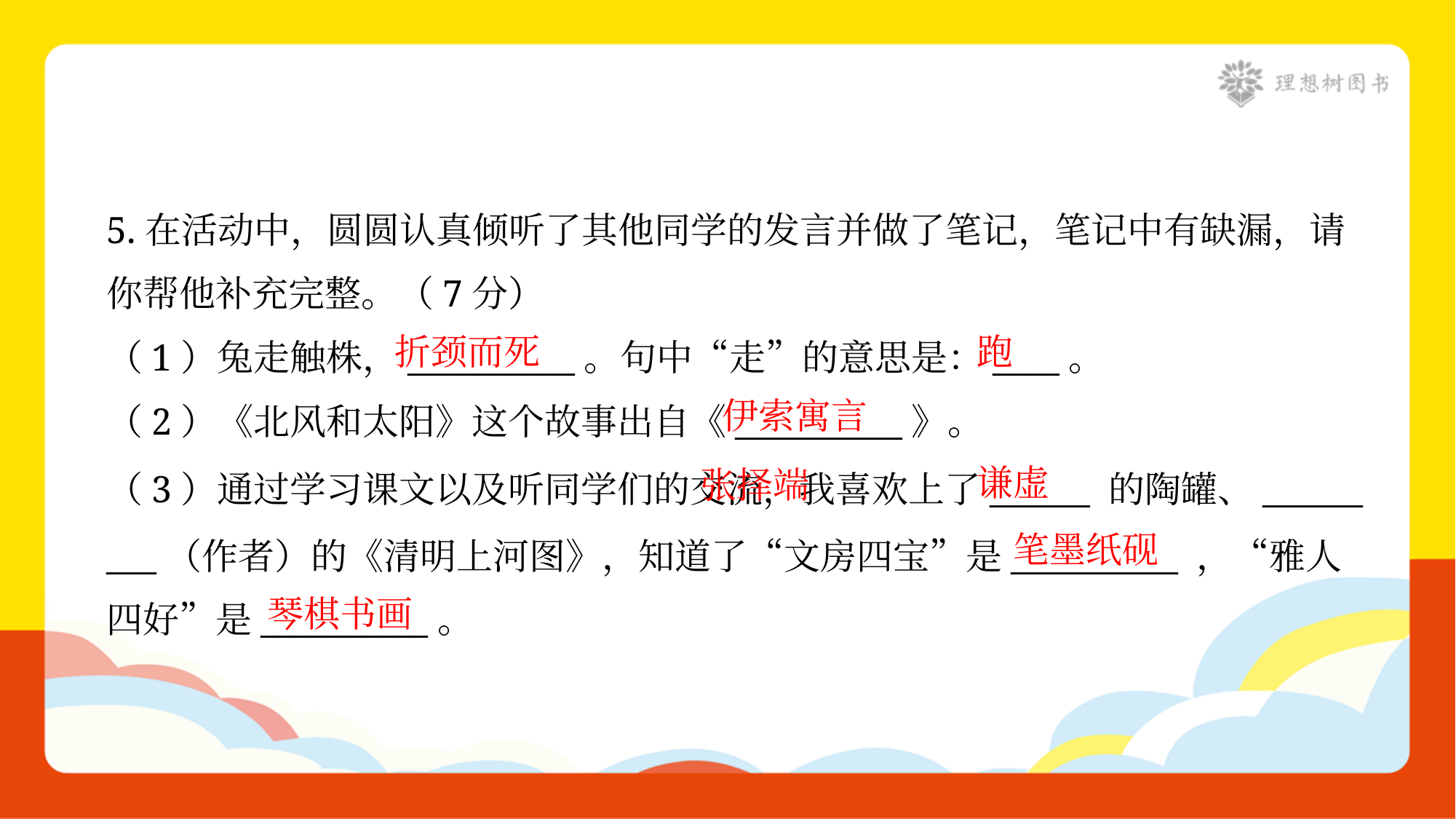

5.在活动中，圆圆认真倾听了其他同学的发言并做了笔记，笔记中有缺漏，请
你帮他补充完整。（7分）
折颈而死
跑
（1）兔走触株，__________。句中“走”的意思是：____。
伊索寓言
（2）《北风和太阳》这个故事出自《__________》。
                                                               张择端
谦虚
（3）通过学习课文以及听同学们的交流，我喜欢上了______ 的陶罐、______
___（作者）的《清明上河图》，知道了“文房四宝”是__________ ，“雅人
四好”是__________。
笔墨纸砚
琴棋书画